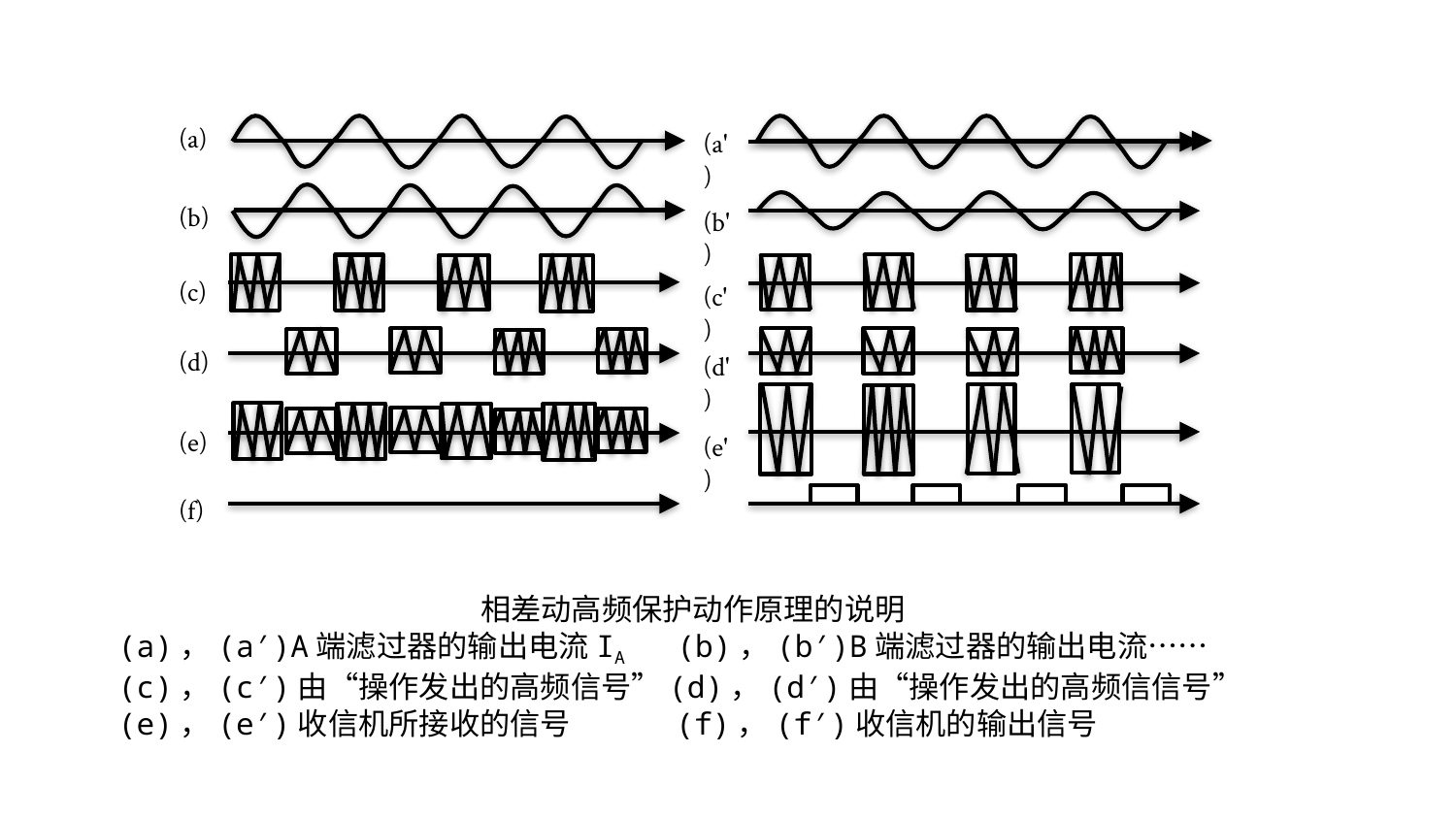

(a)

(a')

(b)

(b')

(c)
(c')

(d)
(d')

(e)
(e')
(f)

  相差动高频保护动作原理的说明
(a)，(a′)A端滤过器的输出电流IA     (b)，(b′)B端滤过器的输出电流……
(c)，(c′)由“操作发出的高频信号”(d)，(d′)由“操作发出的高频信信号”
(e)，(e′)收信机所接收的信号　　　 (f)，(f′)收信机的输出信号